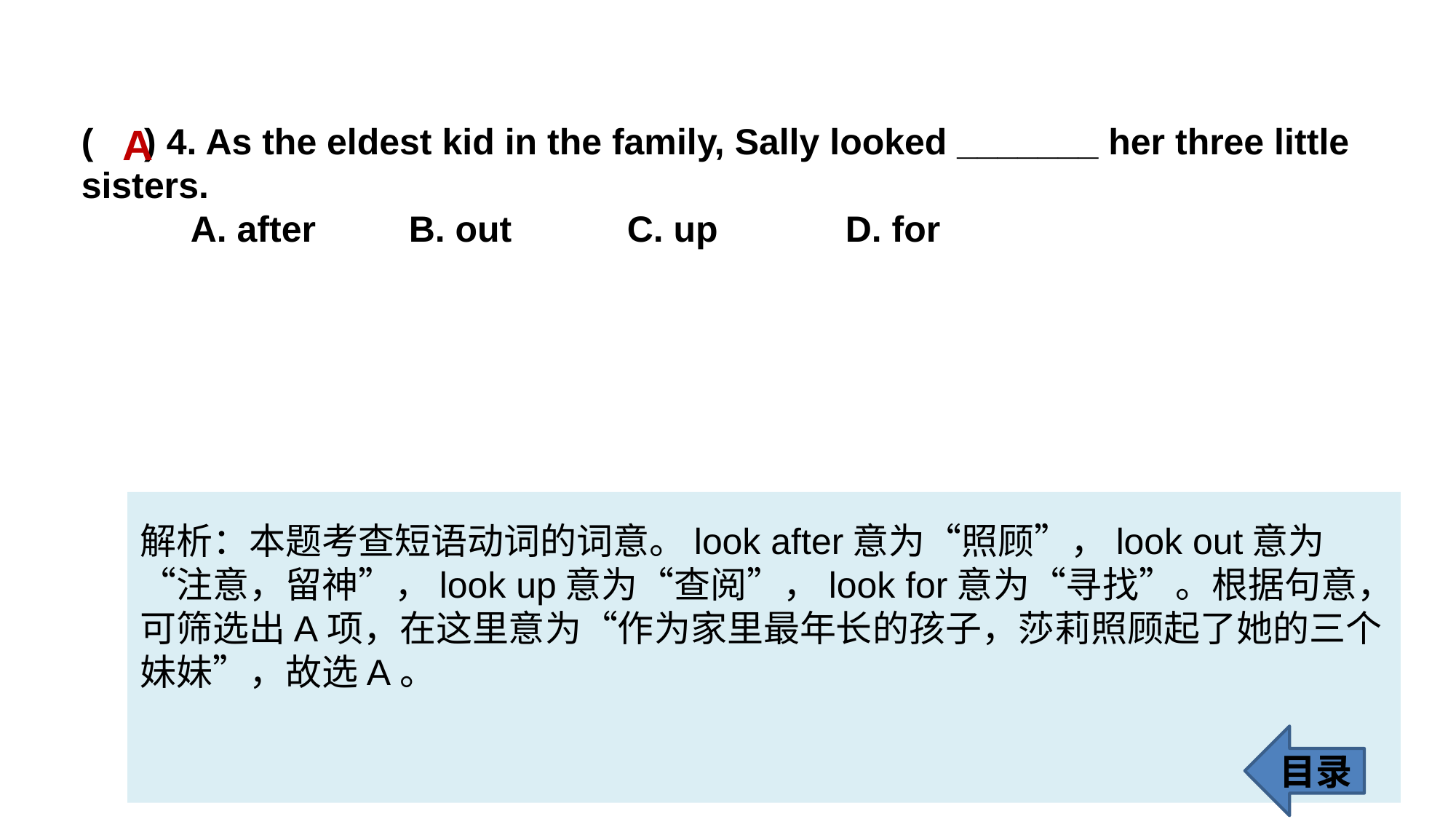

(     ) 4. As the eldest kid in the family, Sally looked _______ her three little 	    sisters.
	A. after 	B. out 	C. up 		D. for
A

解析：本题考查短语动词的词意。look after意为“照顾”，look out意为“注意，留神”，look up意为“查阅”，look for意为“寻找”。根据句意，
可筛选出A项，在这里意为“作为家里最年长的孩子，莎莉照顾起了她的三个妹妹”，故选A。
目录
66